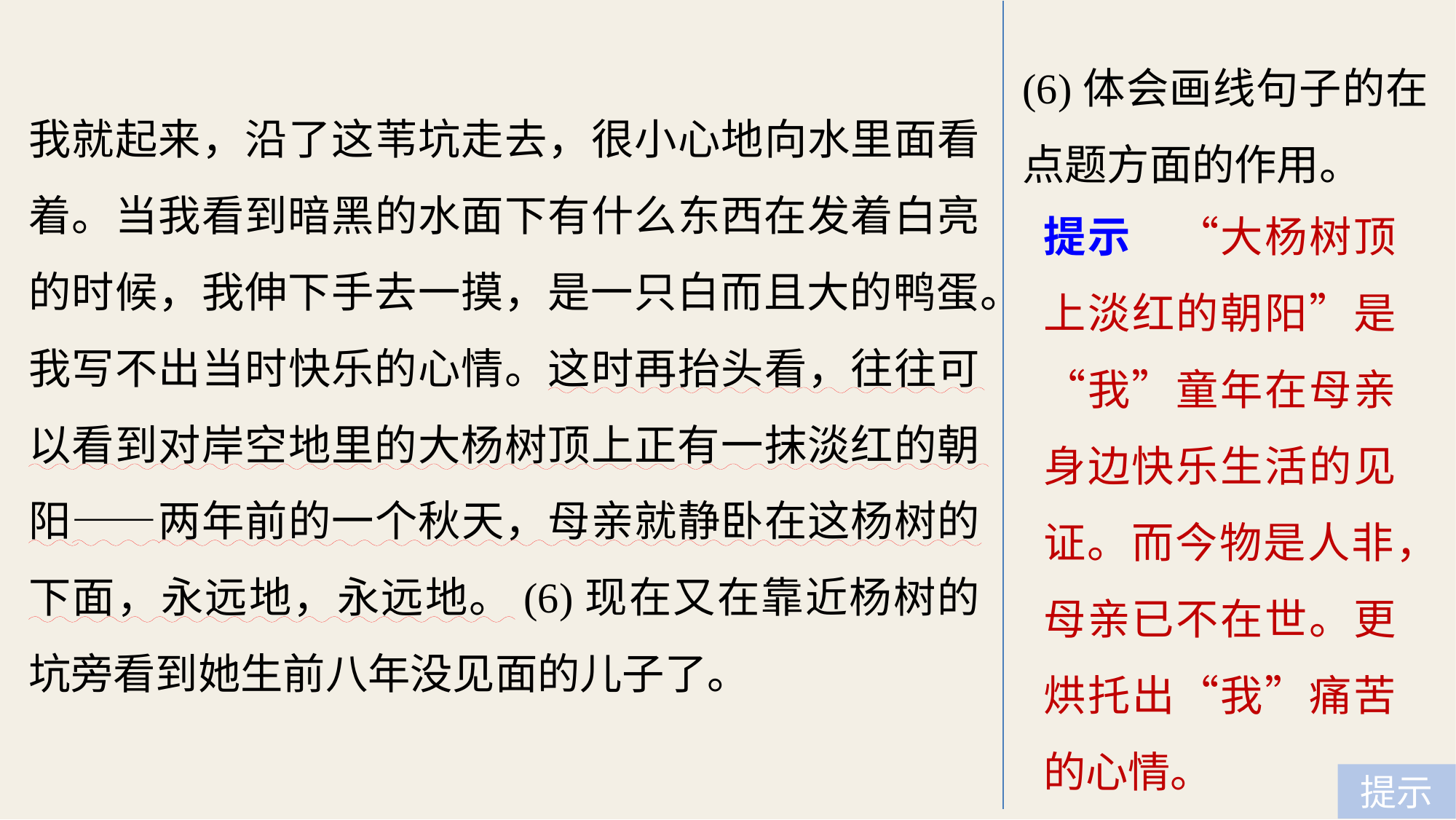

(6)体会画线句子的在点题方面的作用。
我就起来，沿了这苇坑走去，很小心地向水里面看着。当我看到暗黑的水面下有什么东西在发着白亮的时候，我伸下手去一摸，是一只白而且大的鸭蛋。我写不出当时快乐的心情。这时再抬头看，往往可以看到对岸空地里的大杨树顶上正有一抹淡红的朝阳——两年前的一个秋天，母亲就静卧在这杨树的下面，永远地，永远地。(6)现在又在靠近杨树的坑旁看到她生前八年没见面的儿子了。
提示　“大杨树顶上淡红的朝阳”是“我”童年在母亲身边快乐生活的见证。而今物是人非，母亲已不在世。更烘托出“我”痛苦的心情。
提示